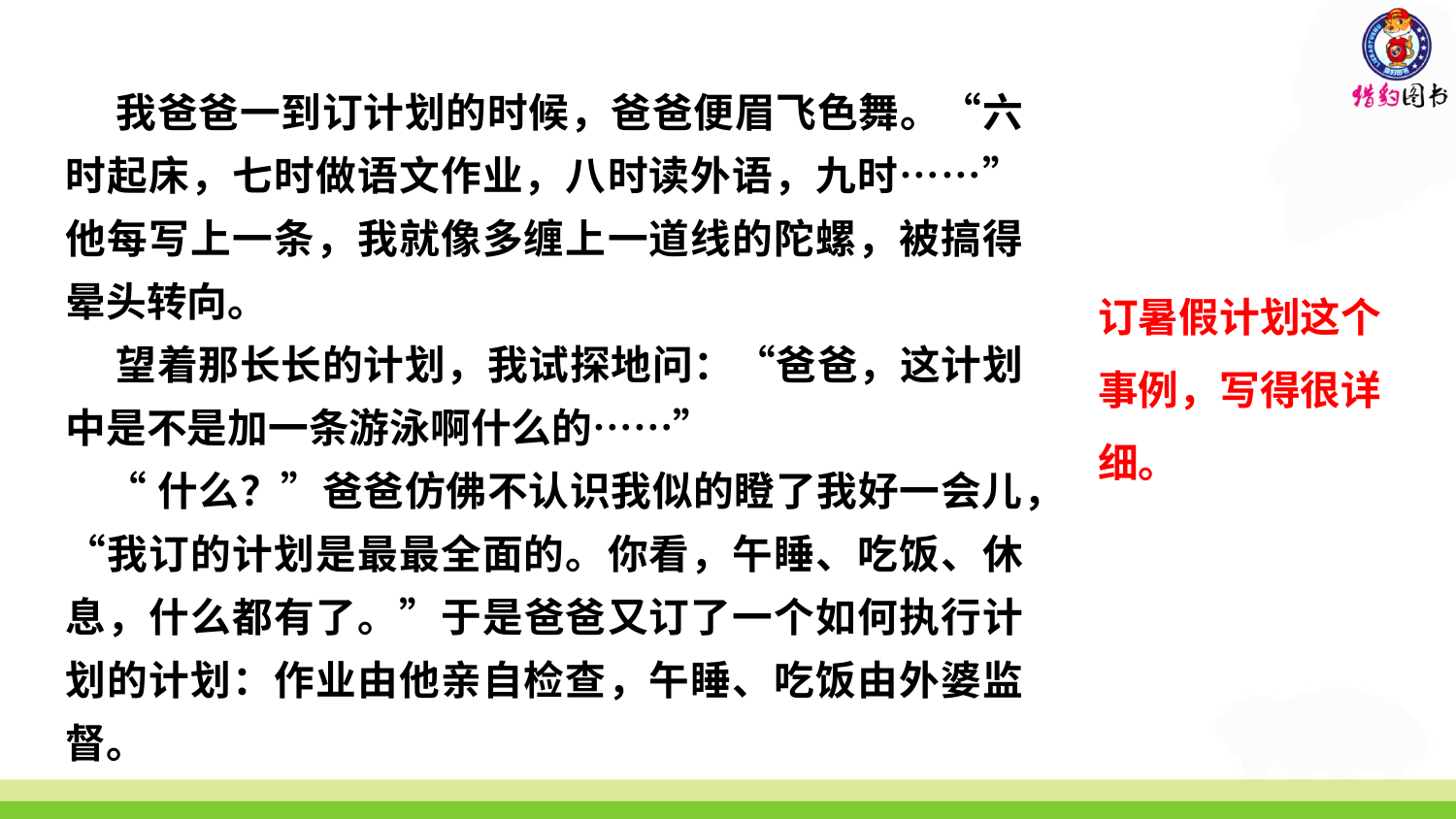

我爸爸一到订计划的时候，爸爸便眉飞色舞。“六时起床，七时做语文作业，八时读外语，九时……”他每写上一条，我就像多缠上一道线的陀螺，被搞得晕头转向。
    望着那长长的计划，我试探地问：“爸爸，这计划中是不是加一条游泳啊什么的……”
    “什么？”爸爸仿佛不认识我似的瞪了我好一会儿，“我订的计划是最最全面的。你看，午睡、吃饭、休息，什么都有了。”于是爸爸又订了一个如何执行计划的计划：作业由他亲自检查，午睡、吃饭由外婆监督。
订暑假计划这个事例，写得很详细。